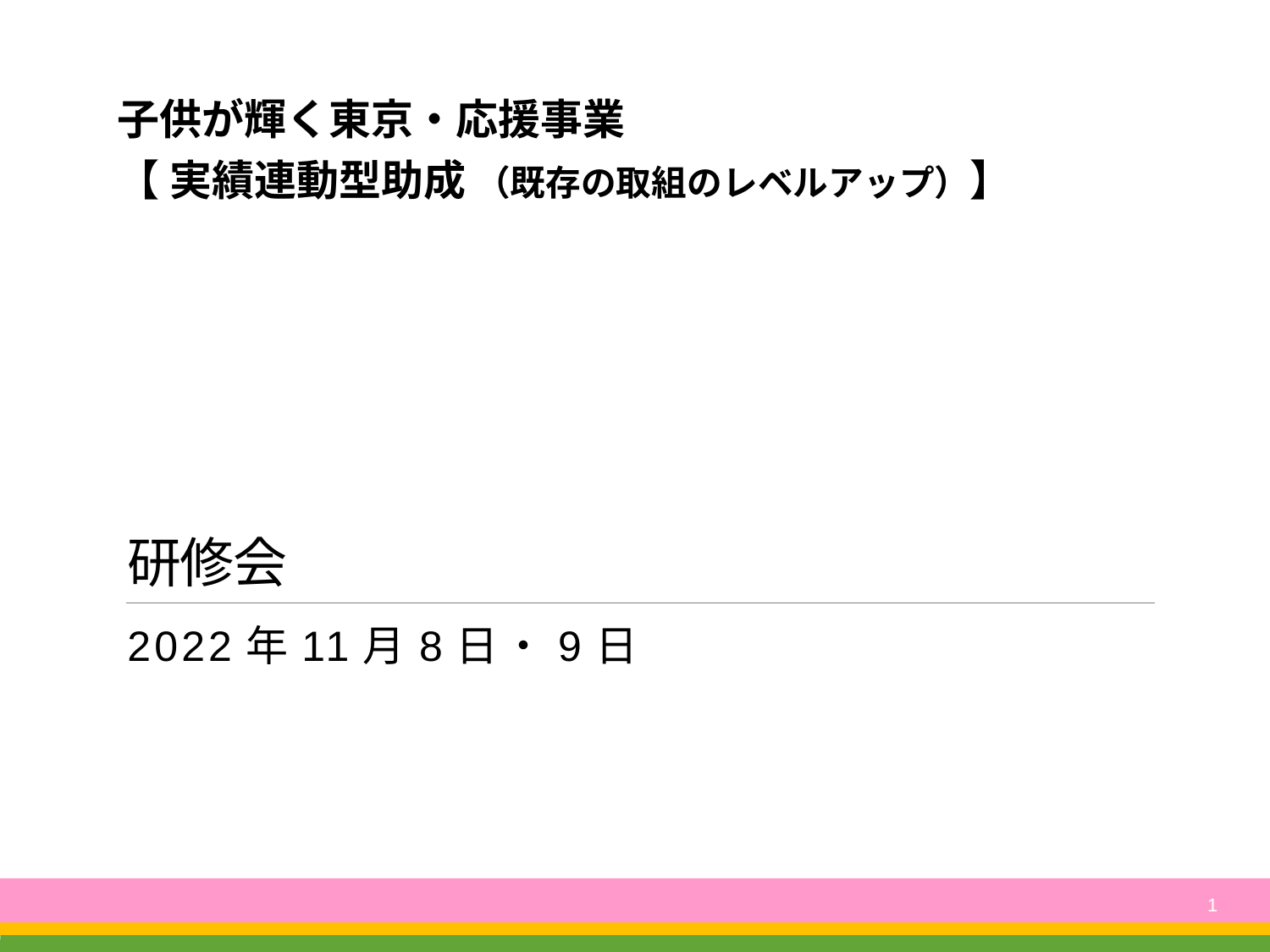

子供が輝く東京・応援事業
【 実績連動型助成 （既存の取組のレベルアップ）】
# 研修会
2022年11月8日・9日
1